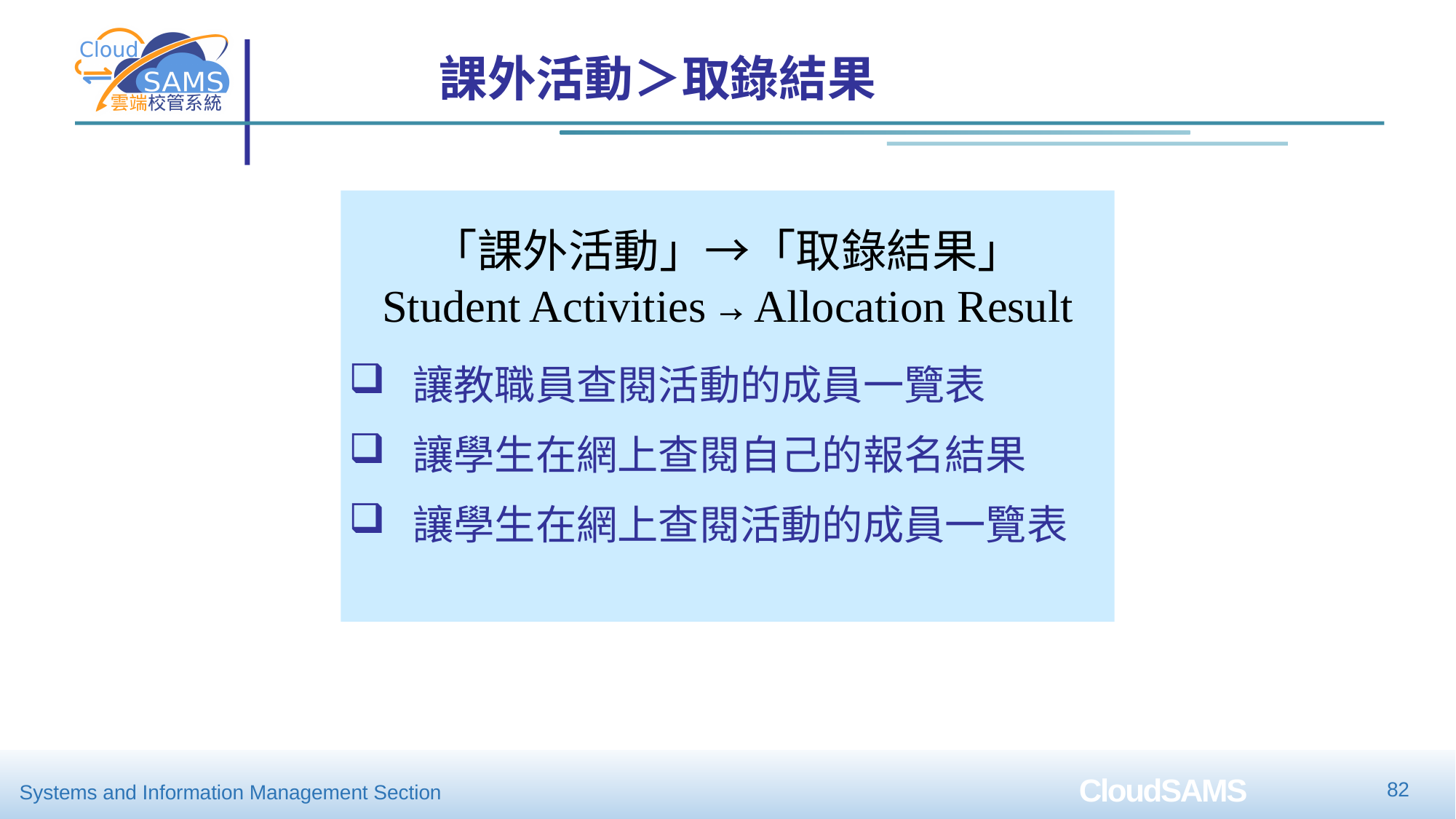

課外活動＞取錄結果
「課外活動」→「取錄結果」
Student Activities → Allocation Result
讓教職員查閱活動的成員一覽表
讓學生在網上查閱自己的報名結果
讓學生在網上查閱活動的成員一覽表

82